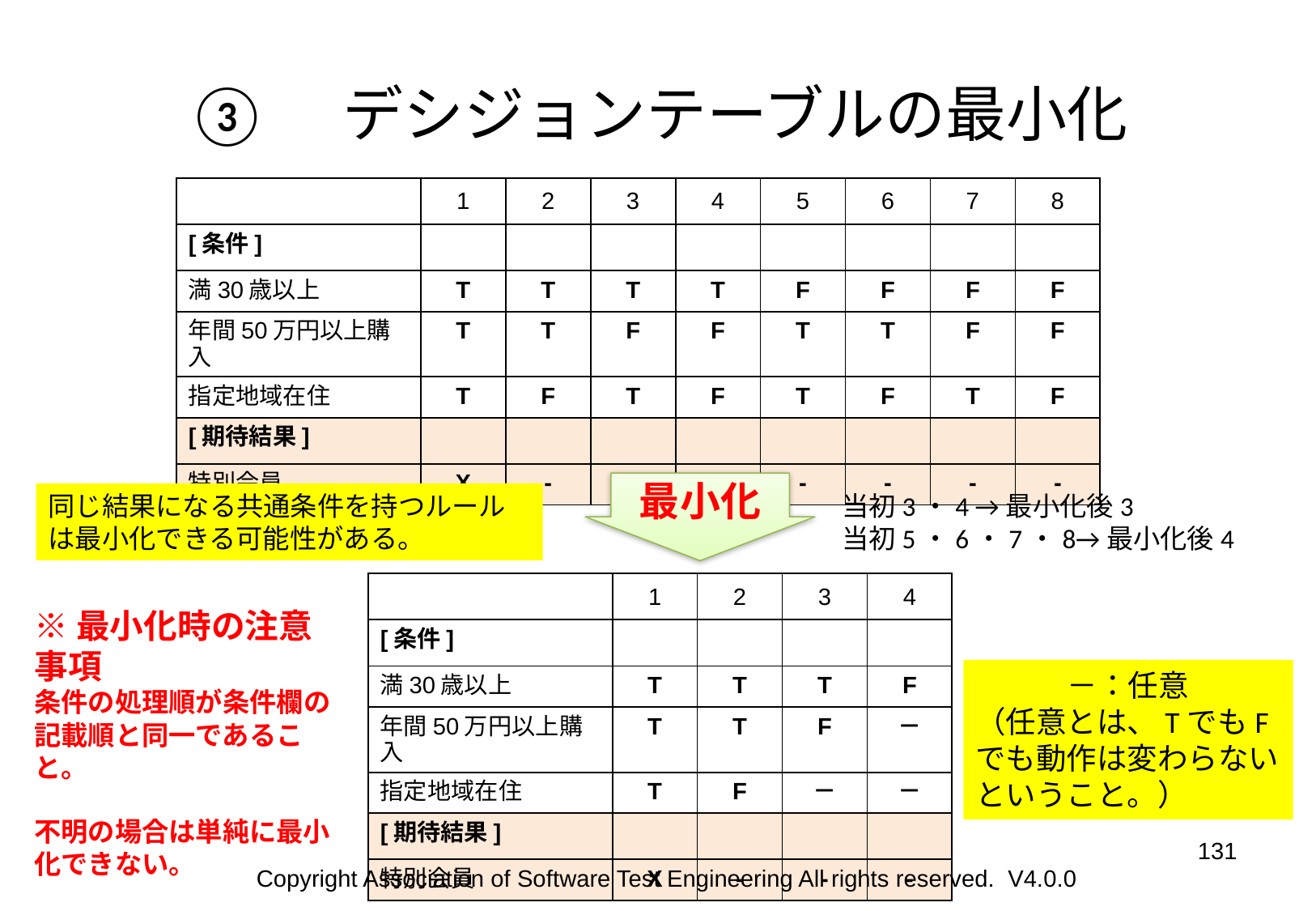

# ③　デシジョンテーブルの最小化
|  | 1 | 2 | 3 | 4 | 5 | 6 | 7 | 8 |
| --- | --- | --- | --- | --- | --- | --- | --- | --- |
| [条件] |  |  |  |  |  |  |  |  |
| 満30歳以上 | T | T | T | T | F | F | F | F |
| 年間50万円以上購入 | T | T | F | F | T | T | F | F |
| 指定地域在住 | T | F | T | F | T | F | T | F |
| [期待結果] |  |  |  |  |  |  |  |  |
| 特別会員 | X | - | - | - | - | - | - | - |
最小化
当初3・4 →最小化後3
当初5・6・7・8→最小化後4
同じ結果になる共通条件を持つルールは最小化できる可能性がある。
|  | 1 | 2 | 3 | 4 |
| --- | --- | --- | --- | --- |
| [条件] |  |  |  |  |
| 満30歳以上 | T | T | T | F |
| 年間50万円以上購入 | T | T | F | － |
| 指定地域在住 | T | F | － | － |
| [期待結果] |  |  |  |  |
| 特別会員 | X | - | - | - |
※最小化時の注意事項
条件の処理順が条件欄の記載順と同一であること。

不明の場合は単純に最小化できない。
－：任意
（任意とは、TでもFでも動作は変わらないということ。）
131
Copyright Association of Software Test Engineering All rights reserved.  V4.0.0